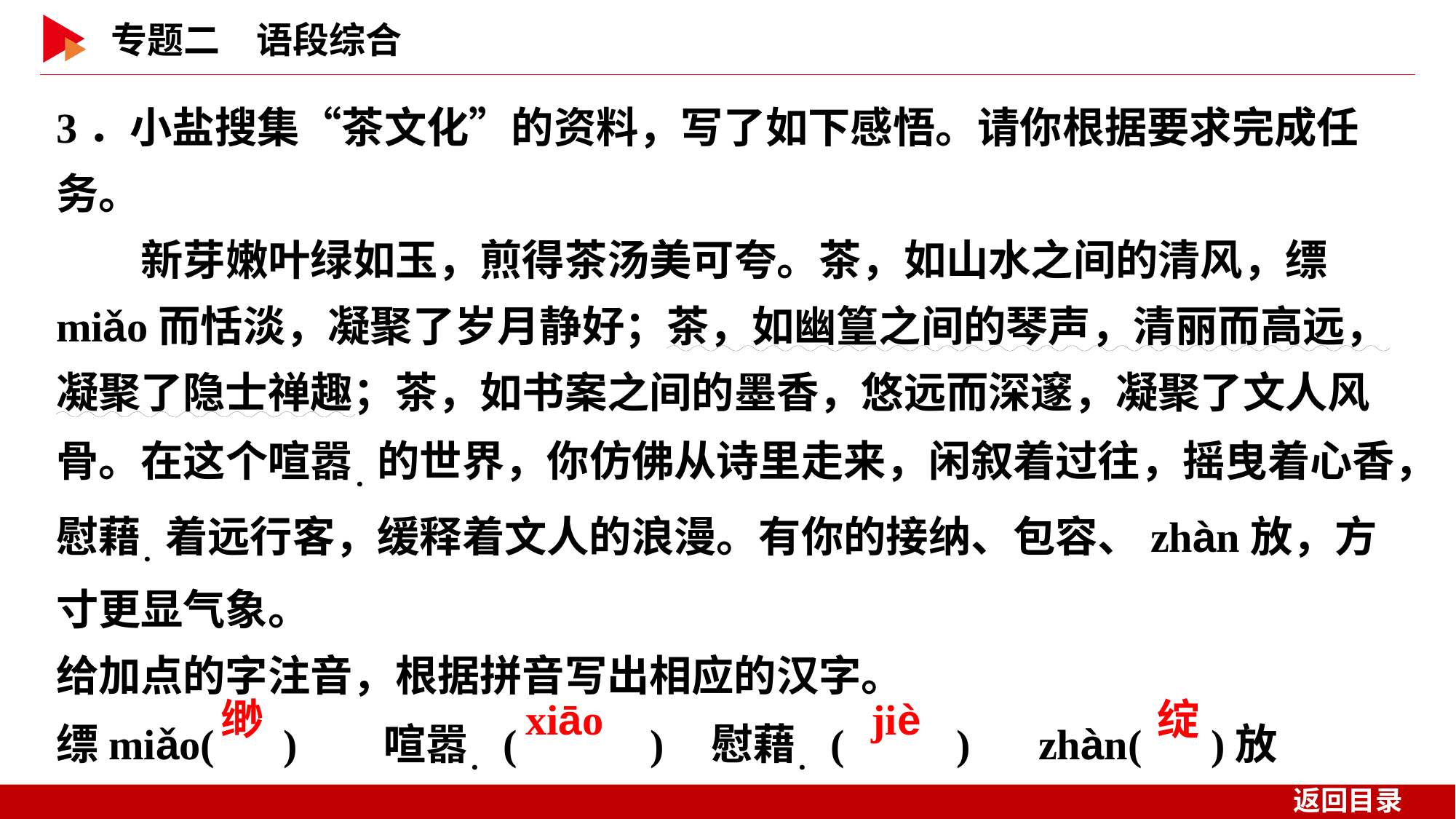

3．小盐搜集“茶文化”的资料，写了如下感悟。请你根据要求完成任务。
　　新芽嫩叶绿如玉，煎得茶汤美可夸。茶，如山水之间的清风，缥miǎo而恬淡，凝聚了岁月静好；茶，如幽篁之间的琴声，清丽而高远，凝聚了隐士禅趣；茶，如书案之间的墨香，悠远而深邃，凝聚了文人风骨。在这个喧嚣．的世界，你仿佛从诗里走来，闲叙着过往，摇曳着心香，慰藉．着远行客，缓释着文人的浪漫。有你的接纳、包容、zhàn放，方寸更显气象。
给加点的字注音，根据拼音写出相应的汉字。
缥miǎo(      )　	喧嚣．(            )	慰藉．(          )	zhàn(      )放
   缈
 xiāo
 jiè
   绽